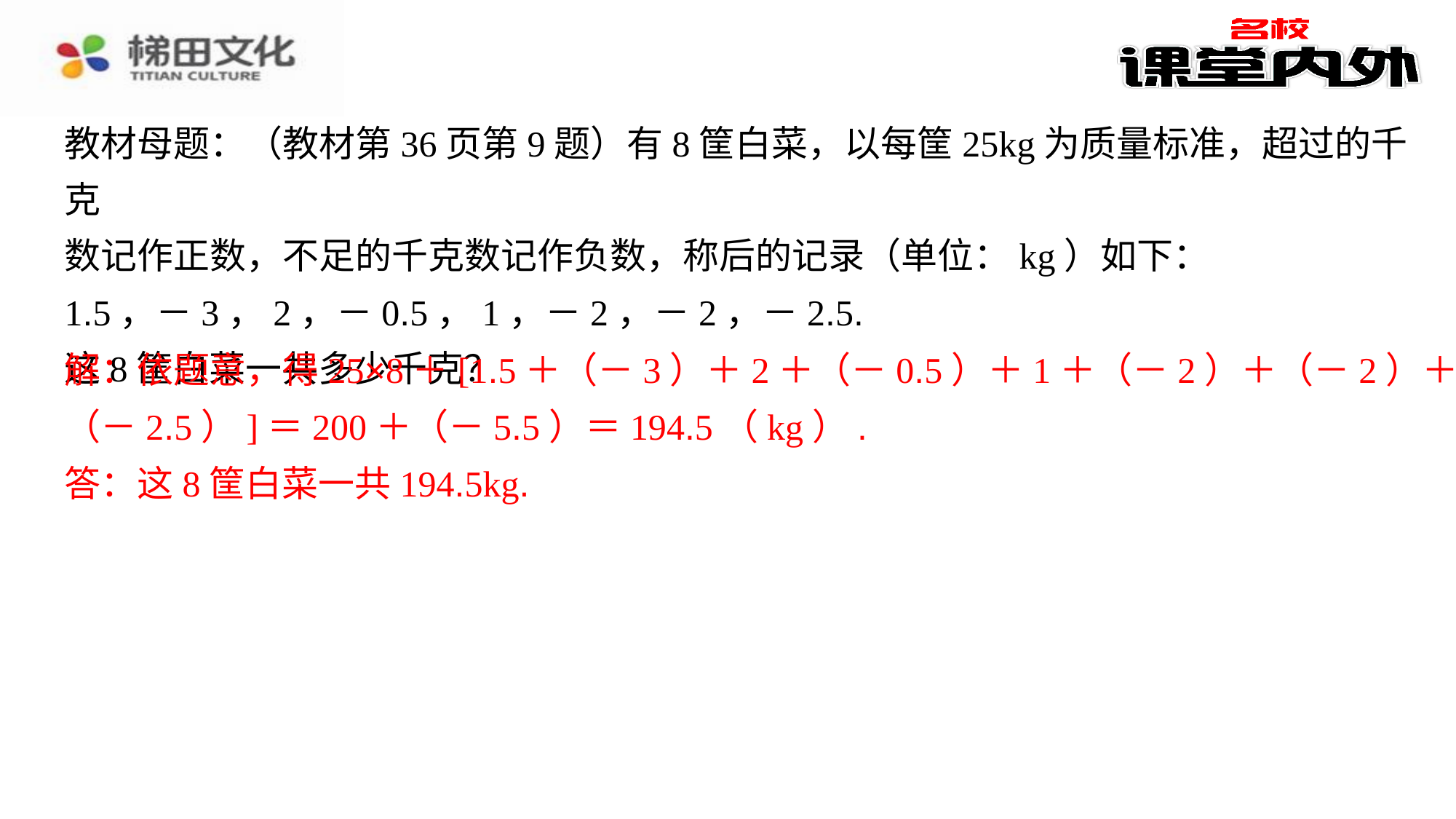

教材母题：（教材第36页第9题）有8筐白菜，以每筐25kg为质量标准，超过的千克
数记作正数，不足的千克数记作负数，称后的记录（单位：kg）如下：
1.5，－3，2，－0.5，1，－2，－2，－2.5.
这8筐白菜一共多少千克？
解：依题意，得25×8＋[1.5＋（－3）＋2＋（－0.5）＋1＋（－2）＋（－2）＋
（－2.5）]＝200＋（－5.5）＝194.5（kg）.
答：这8筐白菜一共194.5kg.
解：依题意，得25×8＋[1.5＋（－3）＋2＋（－0.5）＋1＋（－2）＋（－2）＋
（－2.5）]＝200＋（－5.5）＝194.5（kg）.
答：这8筐白菜一共194.5kg.